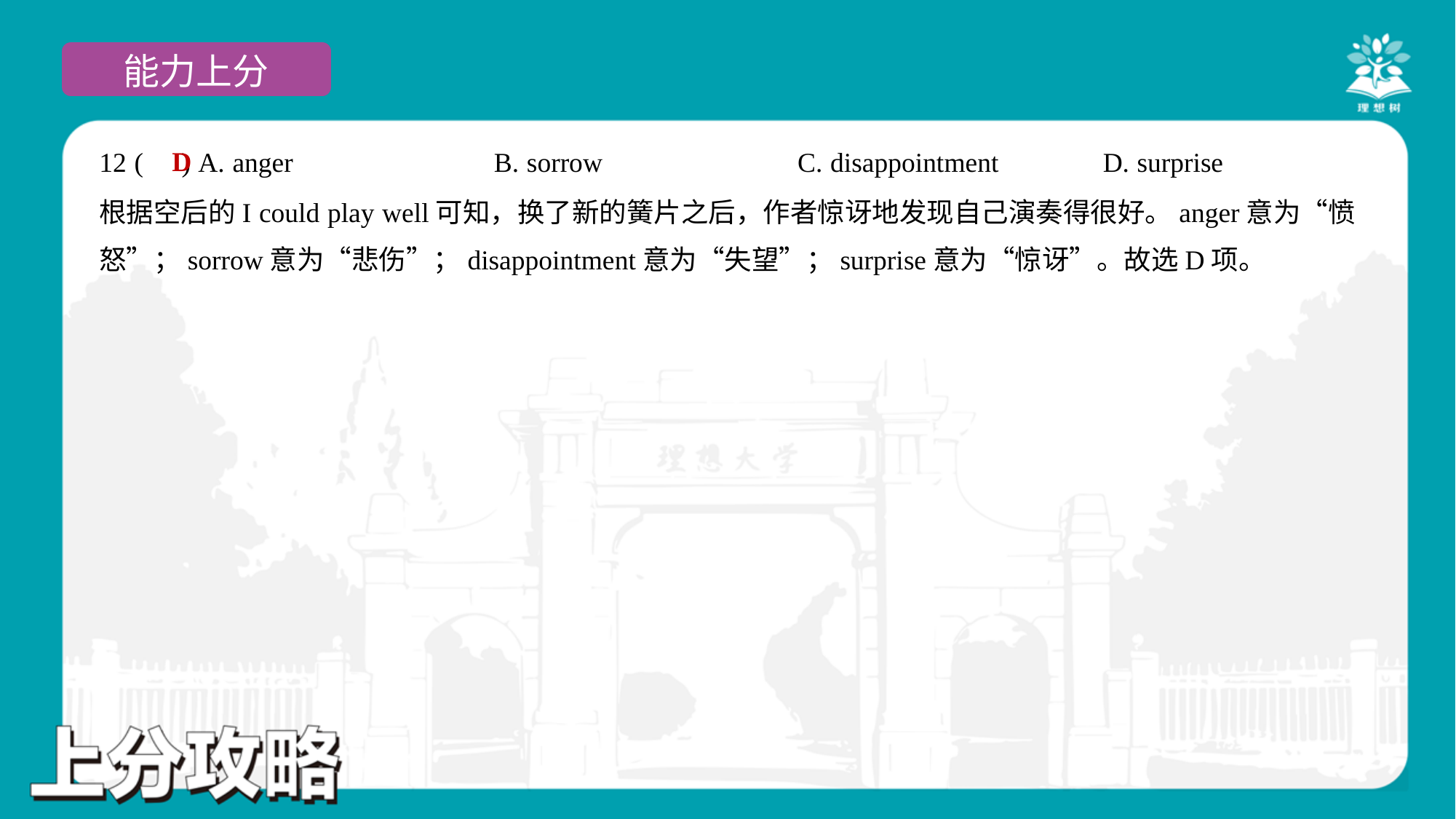

D
12 (     ) A. anger	B. sorrow	C. disappointment	D. surprise
根据空后的I could play well可知，换了新的簧片之后，作者惊讶地发现自己演奏得很好。anger意为“愤
怒”；sorrow意为“悲伤”；disappointment意为“失望”；surprise意为“惊讶”。故选D项。